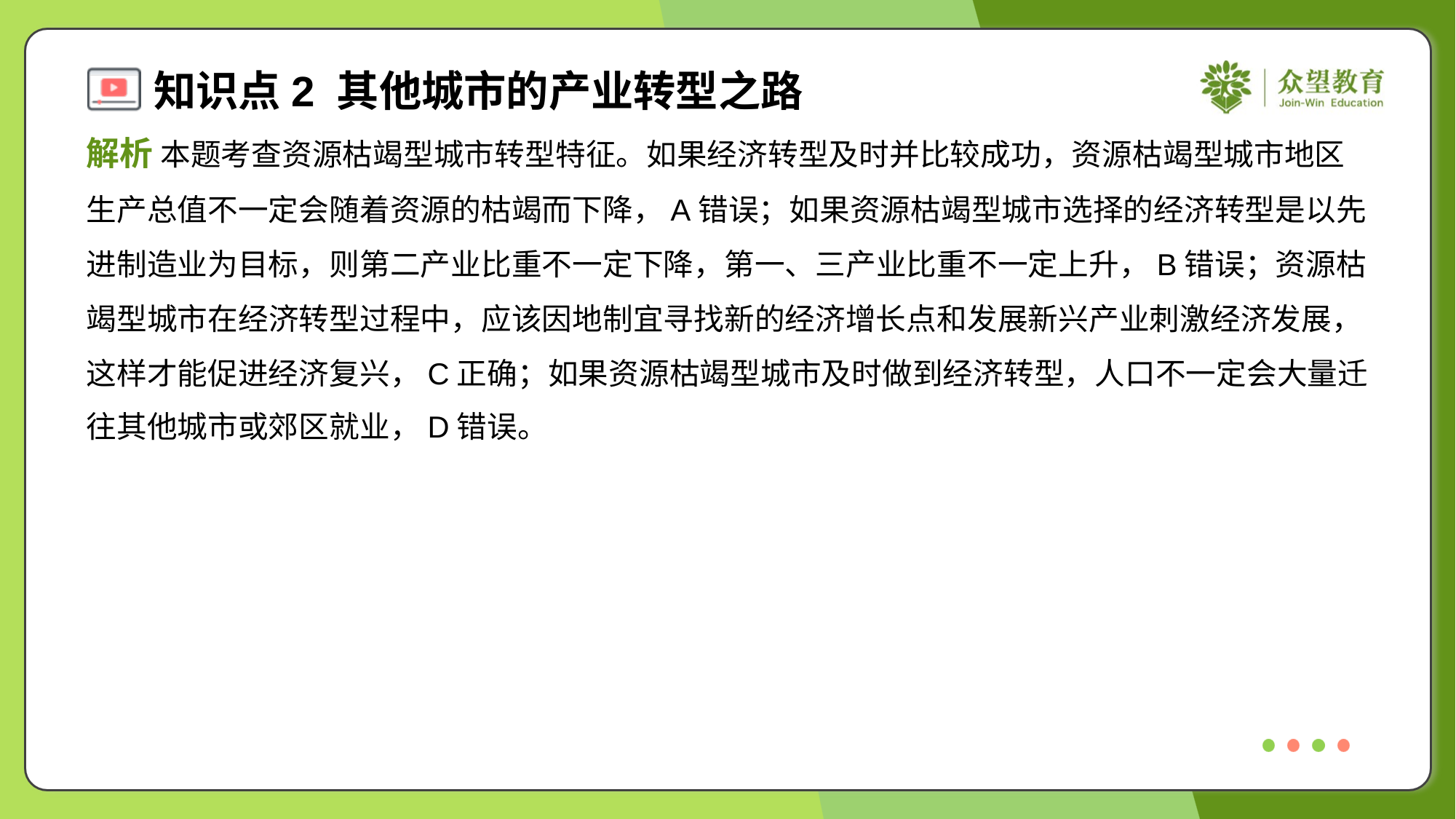

解析 本题考查资源枯竭型城市转型特征。如果经济转型及时并比较成功，资源枯竭型城市地区
生产总值不一定会随着资源的枯竭而下降，A错误；如果资源枯竭型城市选择的经济转型是以先
进制造业为目标，则第二产业比重不一定下降，第一、三产业比重不一定上升，B错误；资源枯
竭型城市在经济转型过程中，应该因地制宜寻找新的经济增长点和发展新兴产业刺激经济发展，
这样才能促进经济复兴，C正确；如果资源枯竭型城市及时做到经济转型，人口不一定会大量迁
往其他城市或郊区就业，D错误。